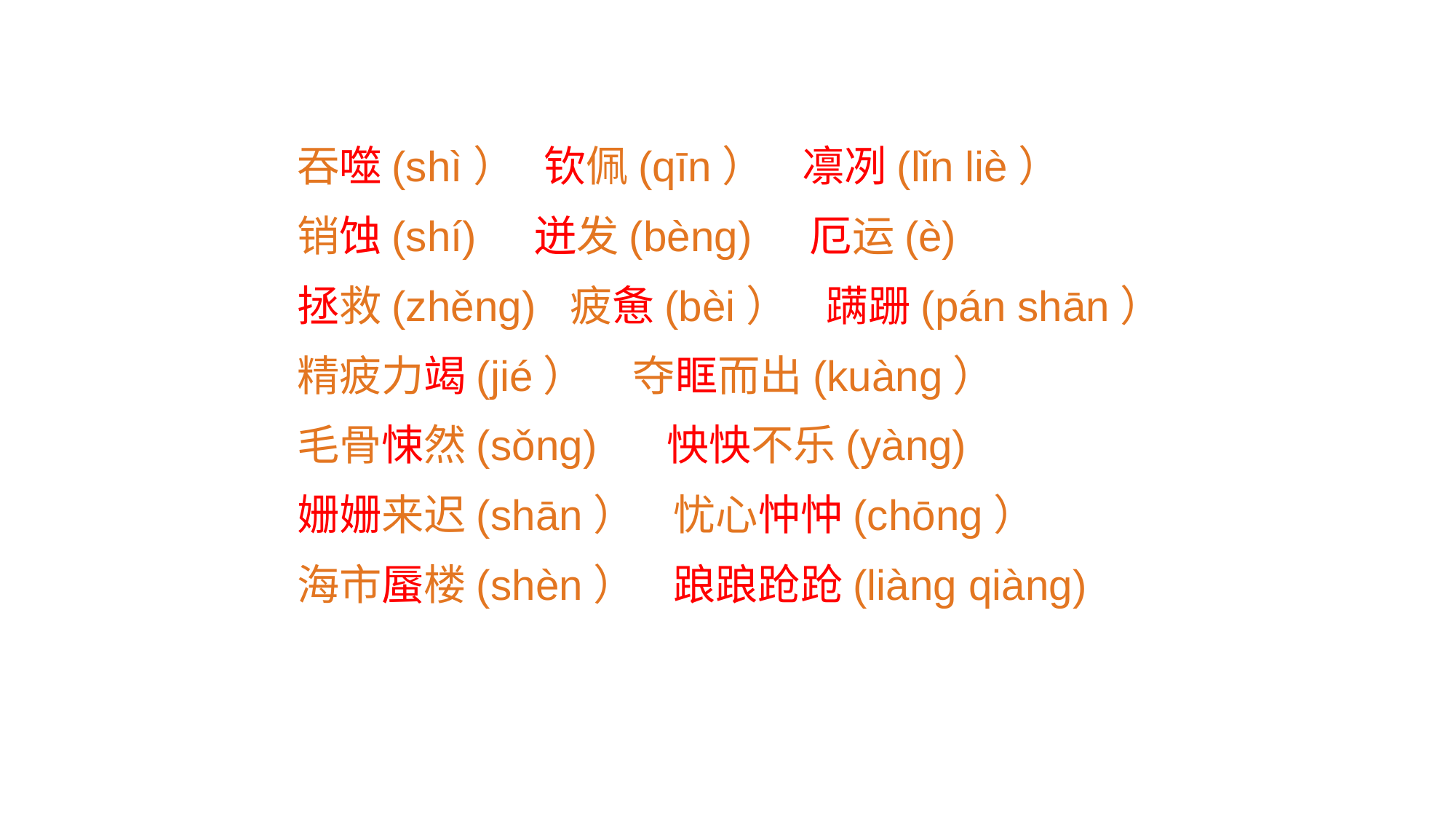

吞噬(shì）   钦佩(qīn）    凛冽(lǐn liè）
  销蚀(shí)    迸发(bènɡ)    厄运(è)
  拯救(zhěnɡ)  疲惫(bèi）    蹒跚(pán shān）
  精疲力竭(jié）     夺眶而出(kuànɡ）
  毛骨悚然(sǒnɡ)     怏怏不乐(yànɡ)
  姗姗来迟(shān）    忧心忡忡(chōnɡ）
  海市蜃楼(shèn）    踉踉跄跄(liàng qiànɡ)